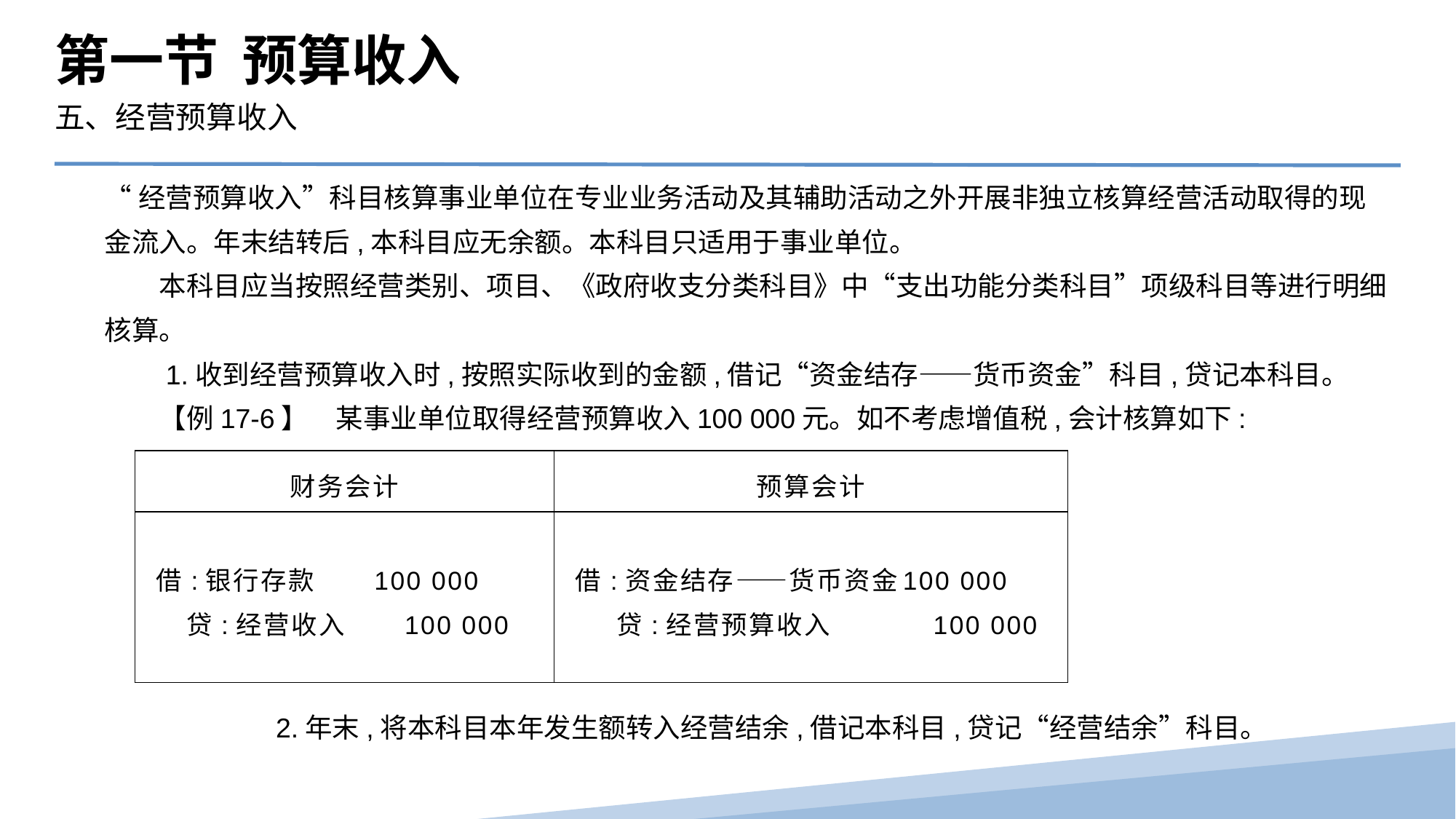

第一节  预算收入
五、经营预算收入
“经营预算收入”科目核算事业单位在专业业务活动及其辅助活动之外开展非独立核算经营活动取得的现金流入。年末结转后,本科目应无余额。本科目只适用于事业单位。
　　本科目应当按照经营类别、项目、《政府收支分类科目》中“支出功能分类科目”项级科目等进行明细核算。
　　1.收到经营预算收入时,按照实际收到的金额,借记“资金结存——货币资金”科目,贷记本科目。
　　【例17-6】　某事业单位取得经营预算收入100 000元。如不考虑增值税,会计核算如下:
| 财务会计 | 预算会计 |
| --- | --- |
| 借:银行存款 100 000 贷:经营收入 100 000 | 借:资金结存——货币资金 100 000 贷:经营预算收入 100 000 |
　2.年末,将本科目本年发生额转入经营结余,借记本科目,贷记“经营结余”科目。